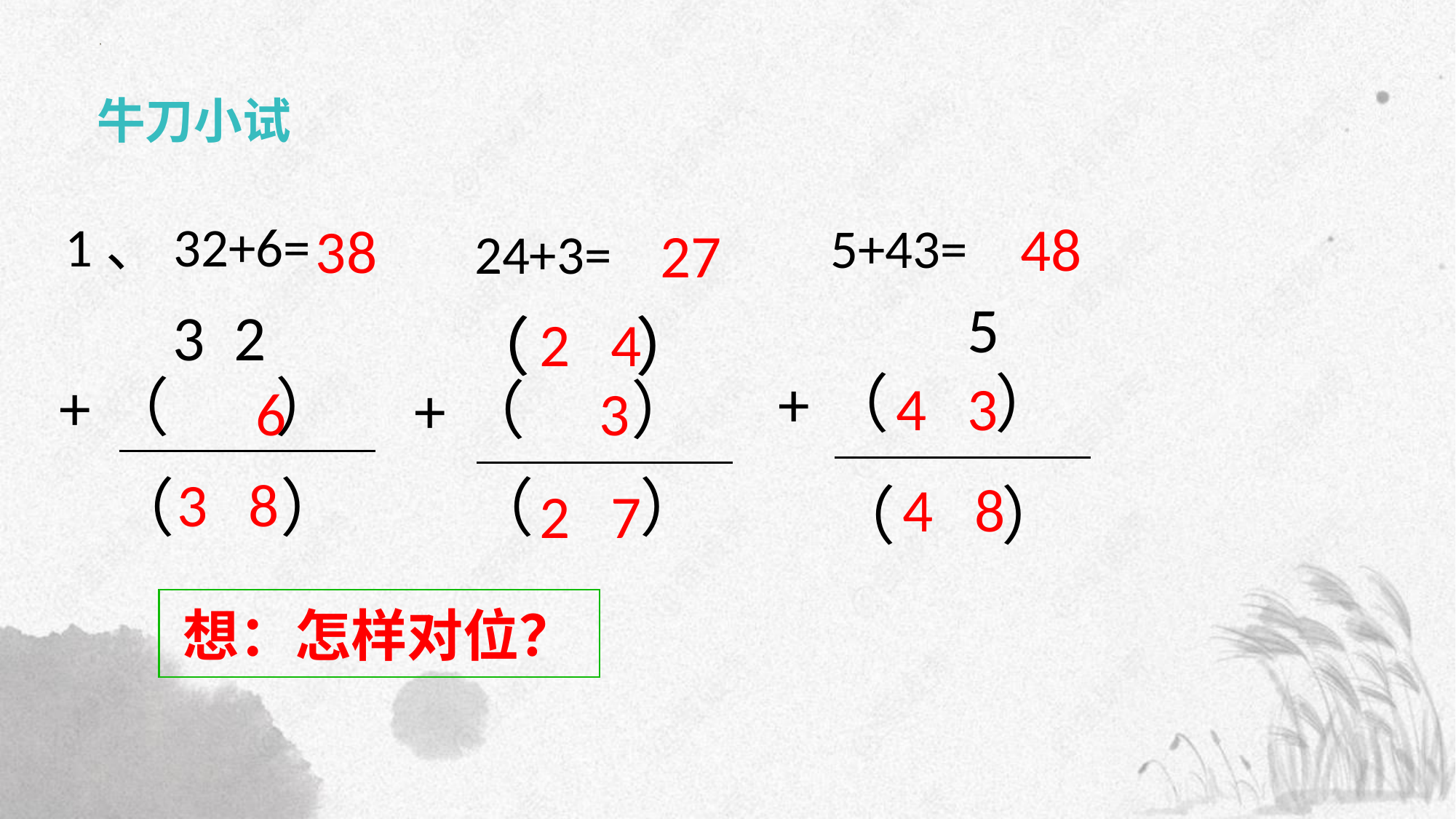

牛刀小试
48
1、32+6=
38
       5+43=
27
      24+3=
  5
3  2
（      ）
2   4
（      ）
+（      ）
+（      ）
+（      ）
4   3
6
     3
3   8
（      ）
（      ）
4   8
（      ）
2   7
想：怎样对位？